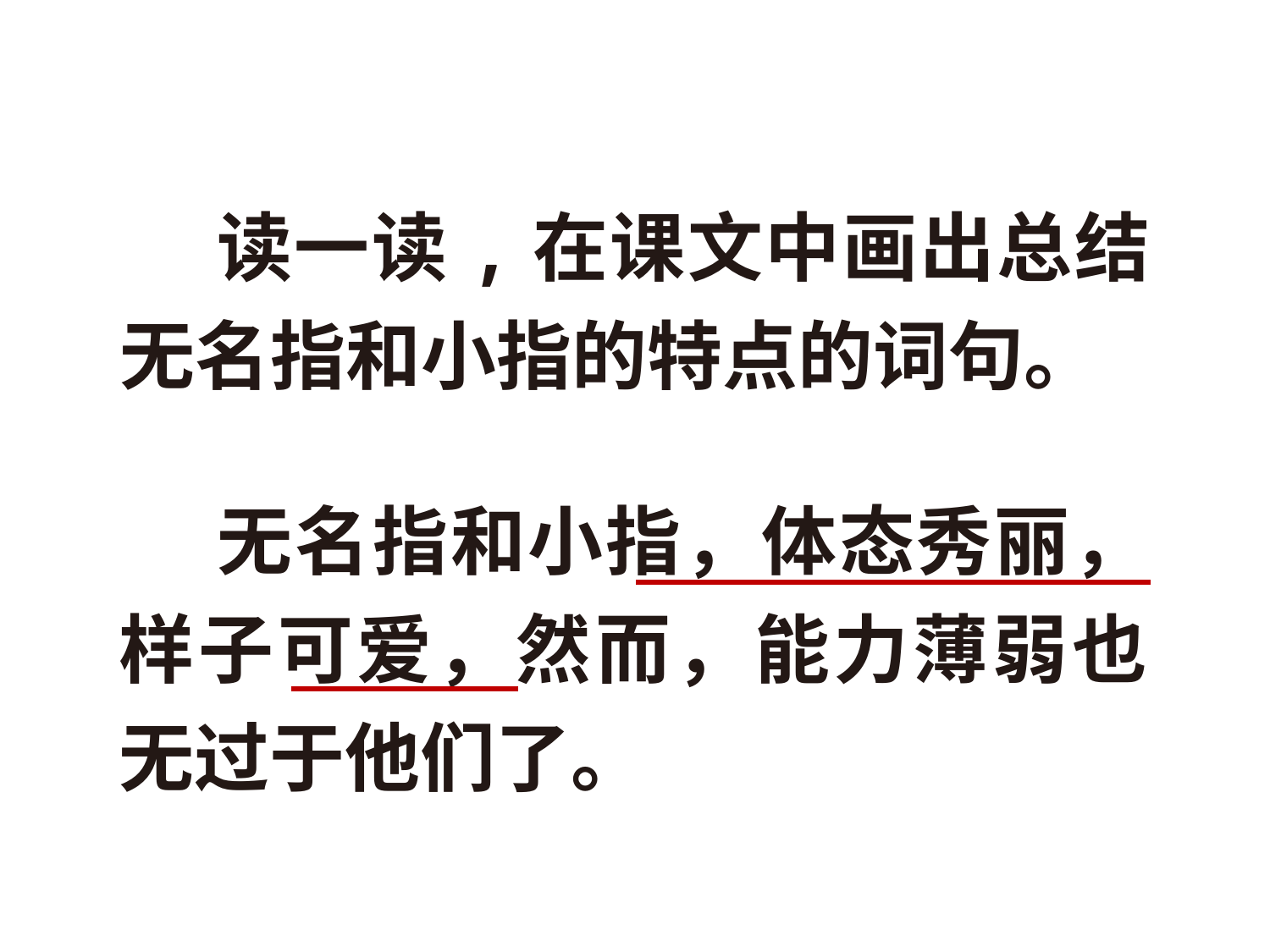

读一读,在课文中画出总结无名指和小指的特点的词句。
    无名指和小指，体态秀丽，样子可爱，然而，能力薄弱也无过于他们了。